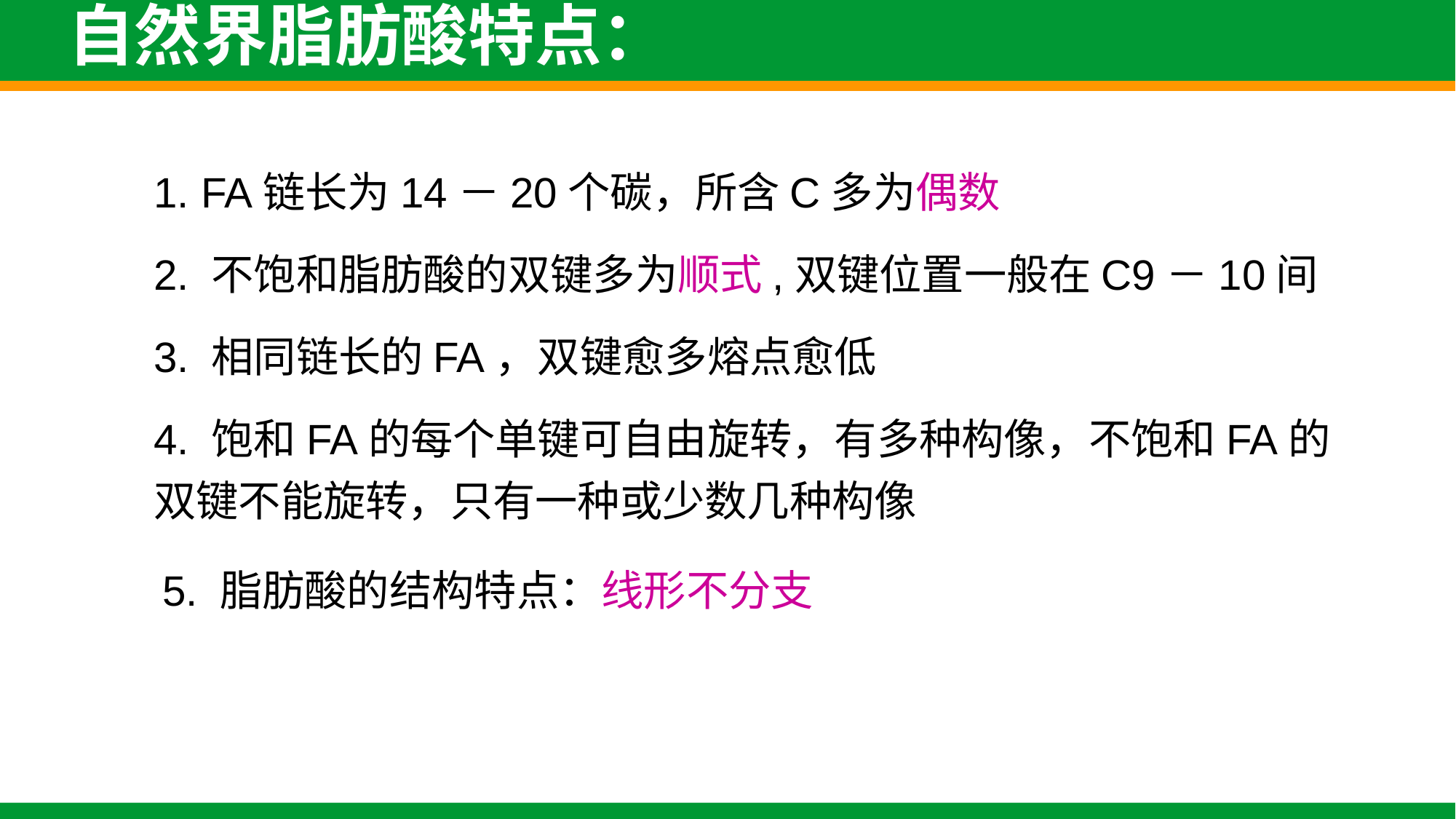

自然界脂肪酸特点：
1. FA链长为14－20个碳，所含C多为偶数
2. 不饱和脂肪酸的双键多为顺式,双键位置一般在C9－10间
3. 相同链长的FA，双键愈多熔点愈低
4. 饱和FA的每个单键可自由旋转，有多种构像，不饱和FA的双键不能旋转，只有一种或少数几种构像
5. 脂肪酸的结构特点：线形不分支